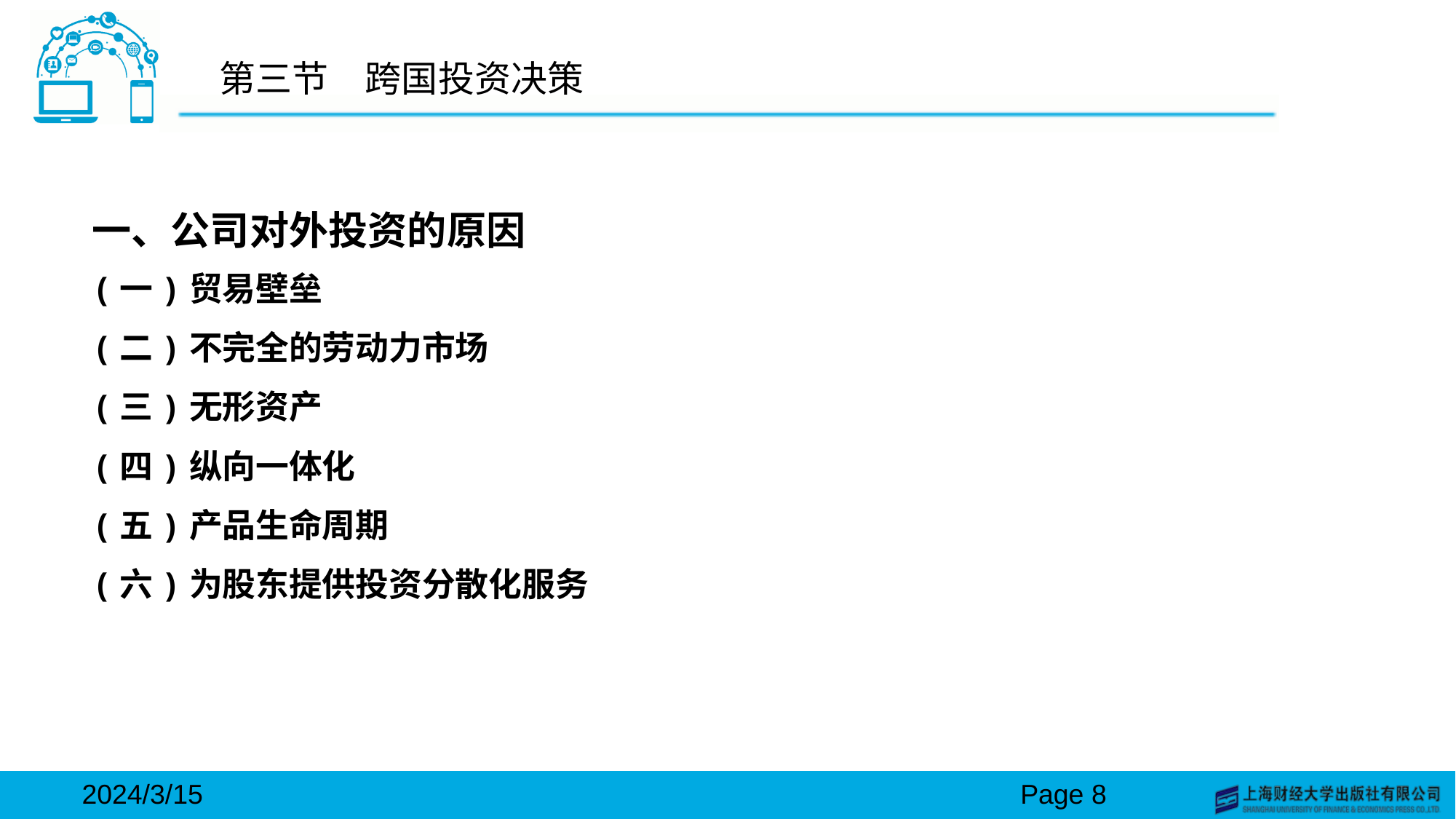

# 第三节　跨国投资决策
一、公司对外投资的原因
(一)贸易壁垒
(二)不完全的劳动力市场
(三)无形资产
(四)纵向一体化
(五)产品生命周期
(六)为股东提供投资分散化服务

2024/3/15
Page 8